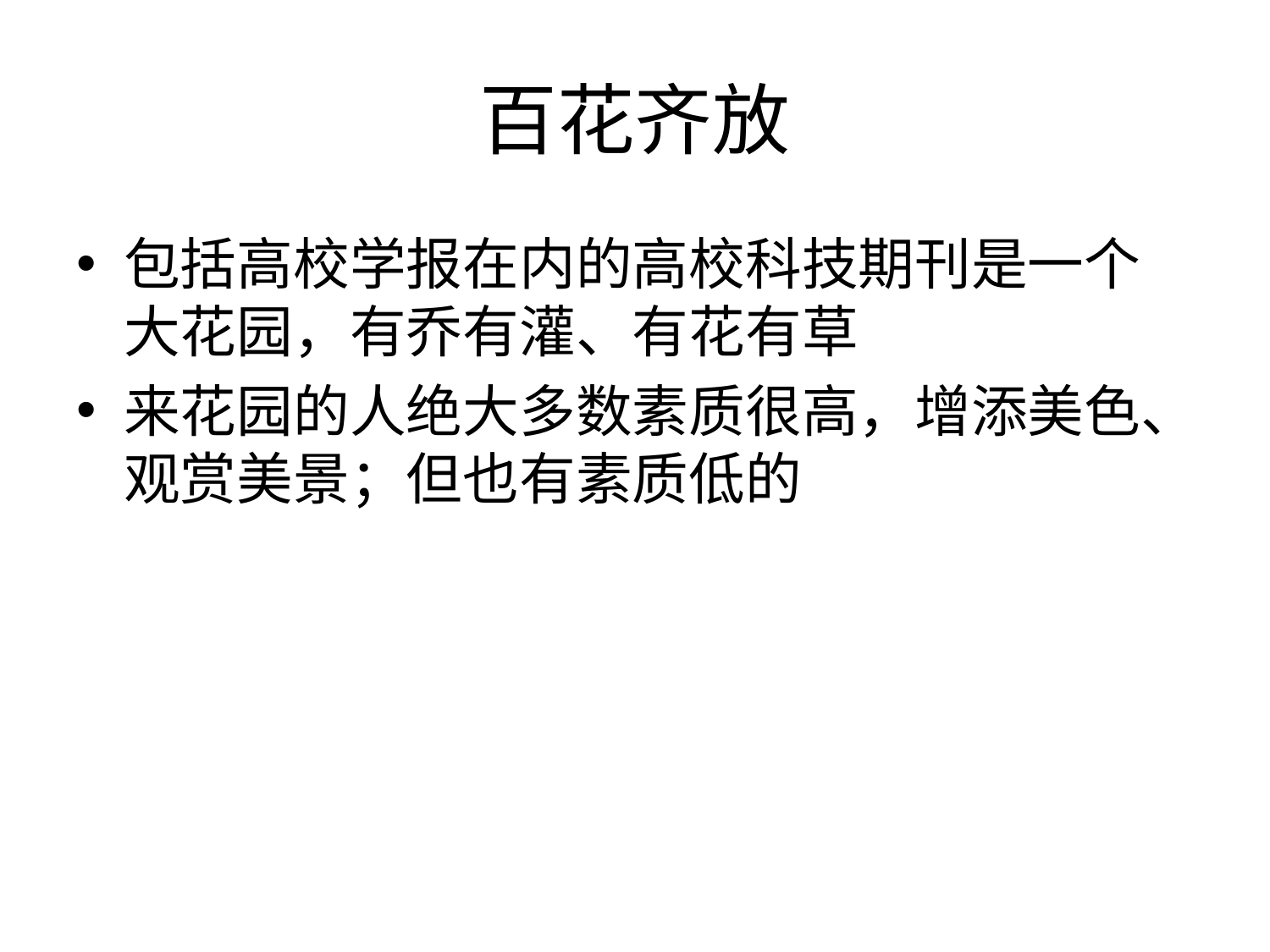

# 百花齐放
包括高校学报在内的高校科技期刊是一个大花园，有乔有灌、有花有草
来花园的人绝大多数素质很高，增添美色、观赏美景；但也有素质低的